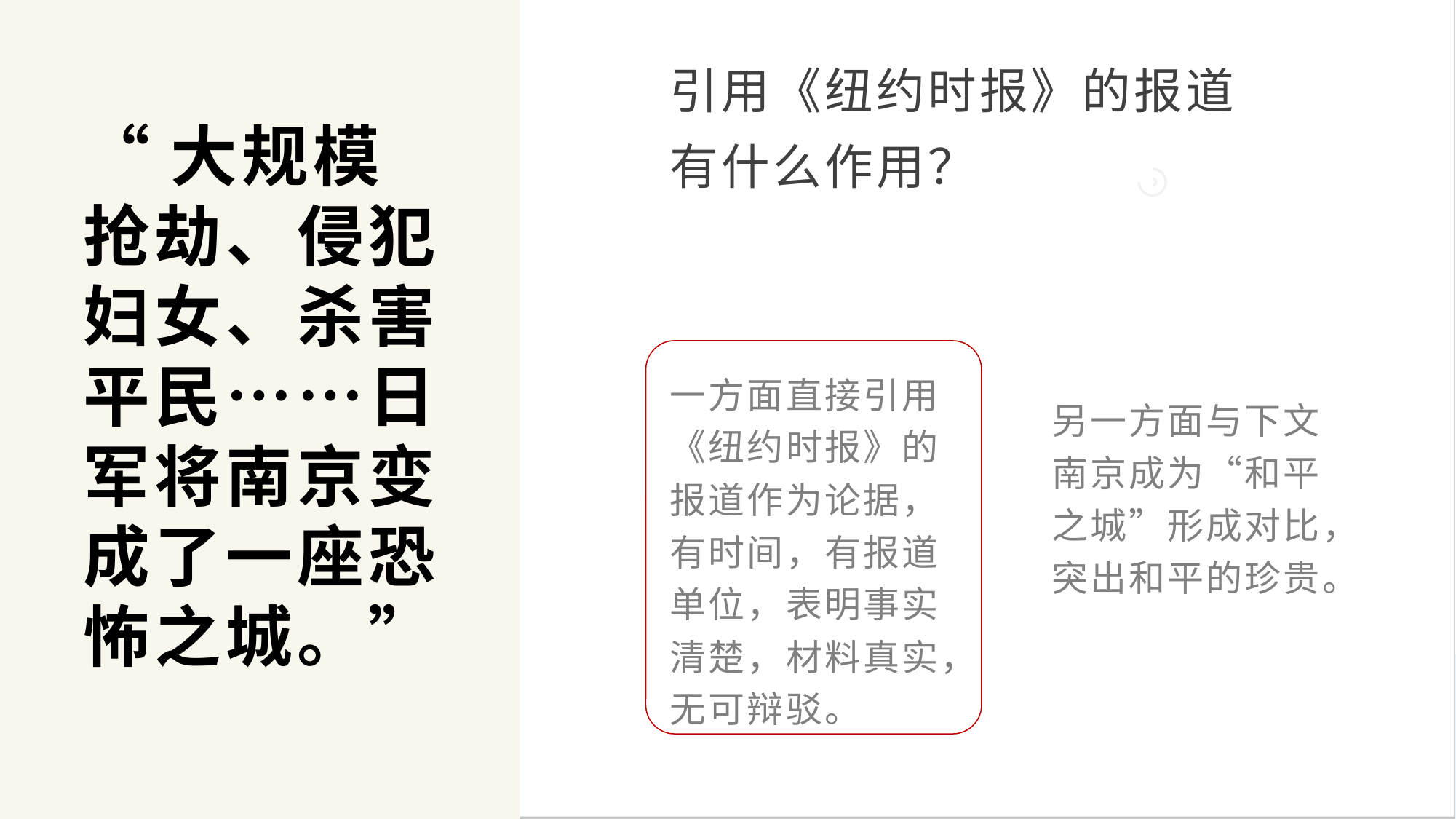

引用《纽约时报》的报道有什么作用？
“大规模抢劫、侵犯妇女、杀害平民……日军将南京变成了一座恐怖之城。”

一方面直接引用《纽约时报》的报道作为论据，有时间，有报道单位，表明事实清楚，材料真实，无可辩驳。
另一方面与下文南京成为“和平之城”形成对比，突出和平的珍贵。